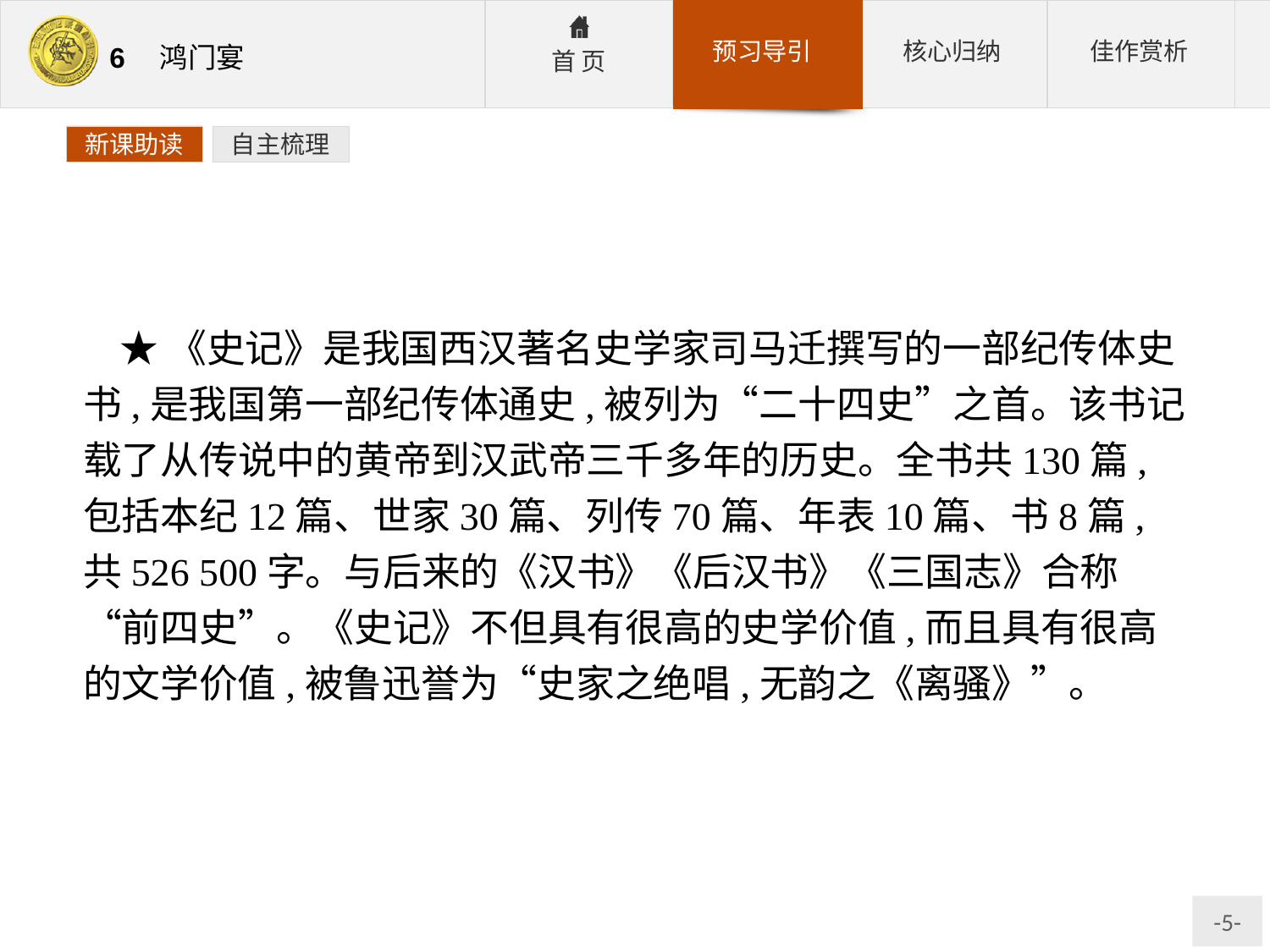

新课助读
自主梳理
★《史记》是我国西汉著名史学家司马迁撰写的一部纪传体史书,是我国第一部纪传体通史,被列为“二十四史”之首。该书记载了从传说中的黄帝到汉武帝三千多年的历史。全书共130篇,包括本纪12篇、世家30篇、列传70篇、年表10篇、书8篇,共526 500字。与后来的《汉书》《后汉书》《三国志》合称“前四史”。《史记》不但具有很高的史学价值,而且具有很高的文学价值,被鲁迅誉为“史家之绝唱,无韵之《离骚》”。